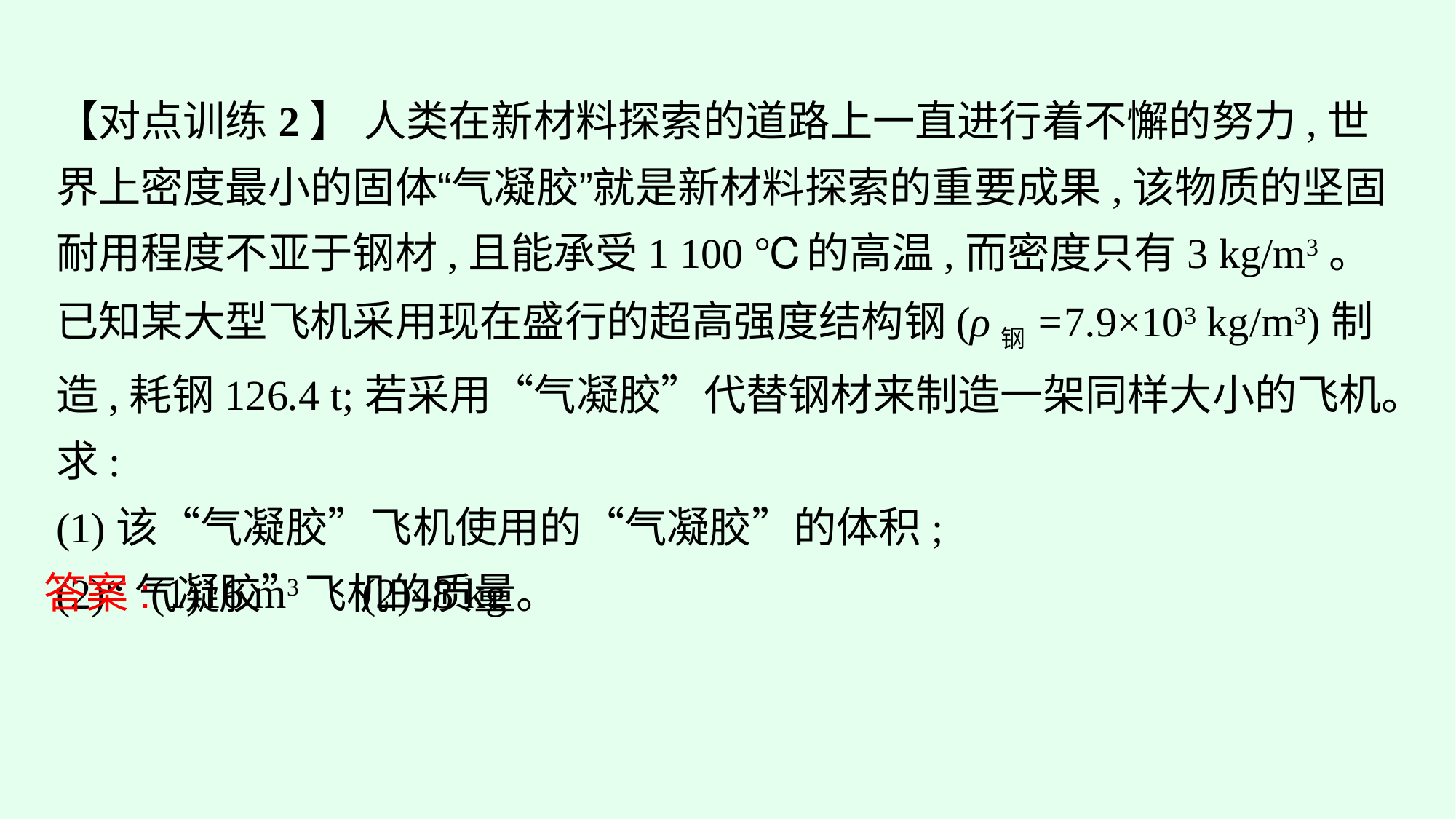

【对点训练2】 人类在新材料探索的道路上一直进行着不懈的努力,世界上密度最小的固体“气凝胶”就是新材料探索的重要成果,该物质的坚固耐用程度不亚于钢材,且能承受1 100 ℃的高温,而密度只有3 kg/m3。已知某大型飞机采用现在盛行的超高强度结构钢(ρ钢=7.9×103 kg/m3)制造,耗钢126.4 t;若采用“气凝胶”代替钢材来制造一架同样大小的飞机。求:
(1)该“气凝胶”飞机使用的“气凝胶”的体积;
(2)“气凝胶”飞机的质量。
答案:(1)16 m3　(2)48 kg